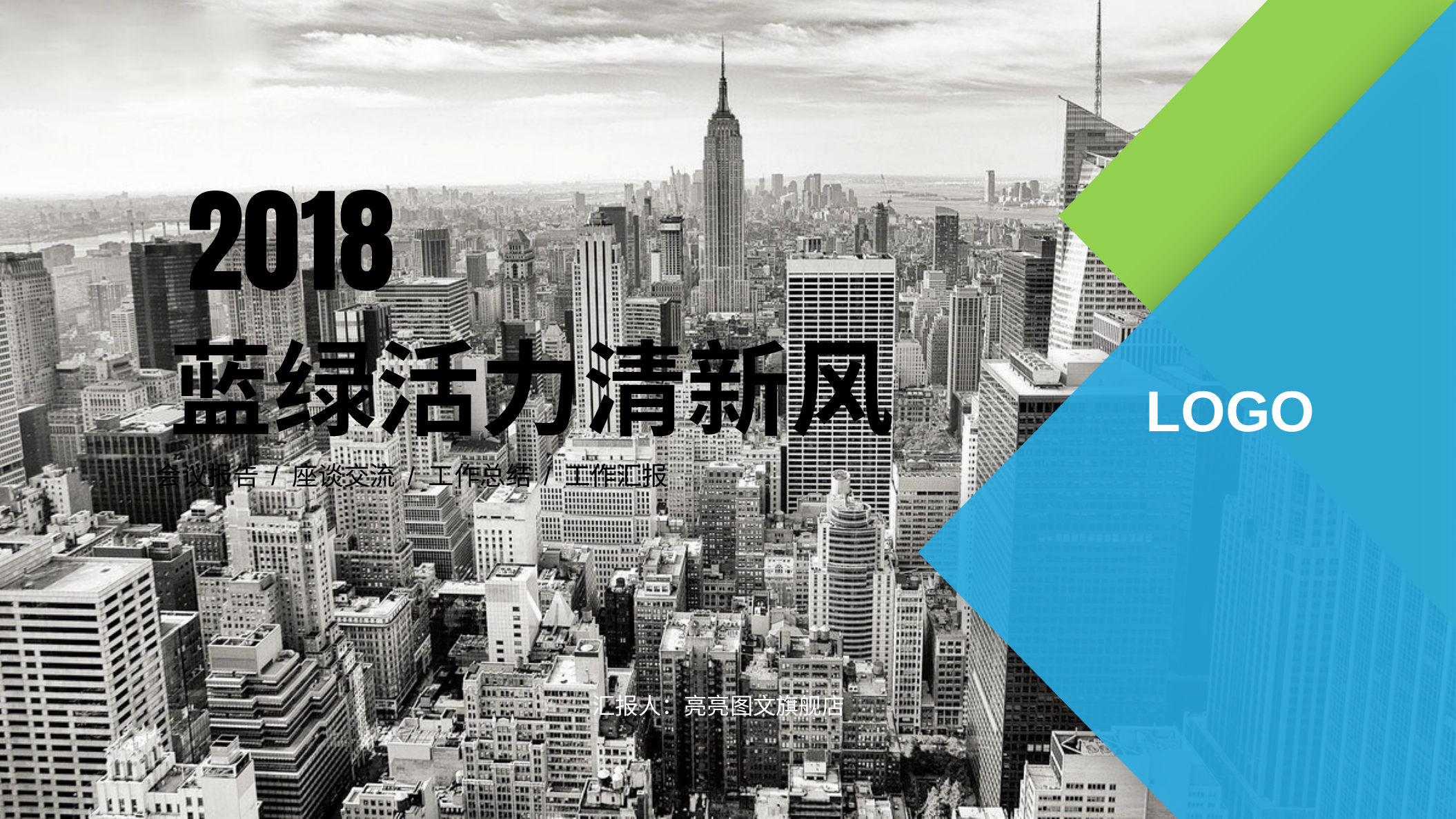

2018

蓝绿活力清新风
LOGO
会议报告 / 座谈交流 / 工作总结 / 工作汇报

汇报人：亮亮图文旗舰店